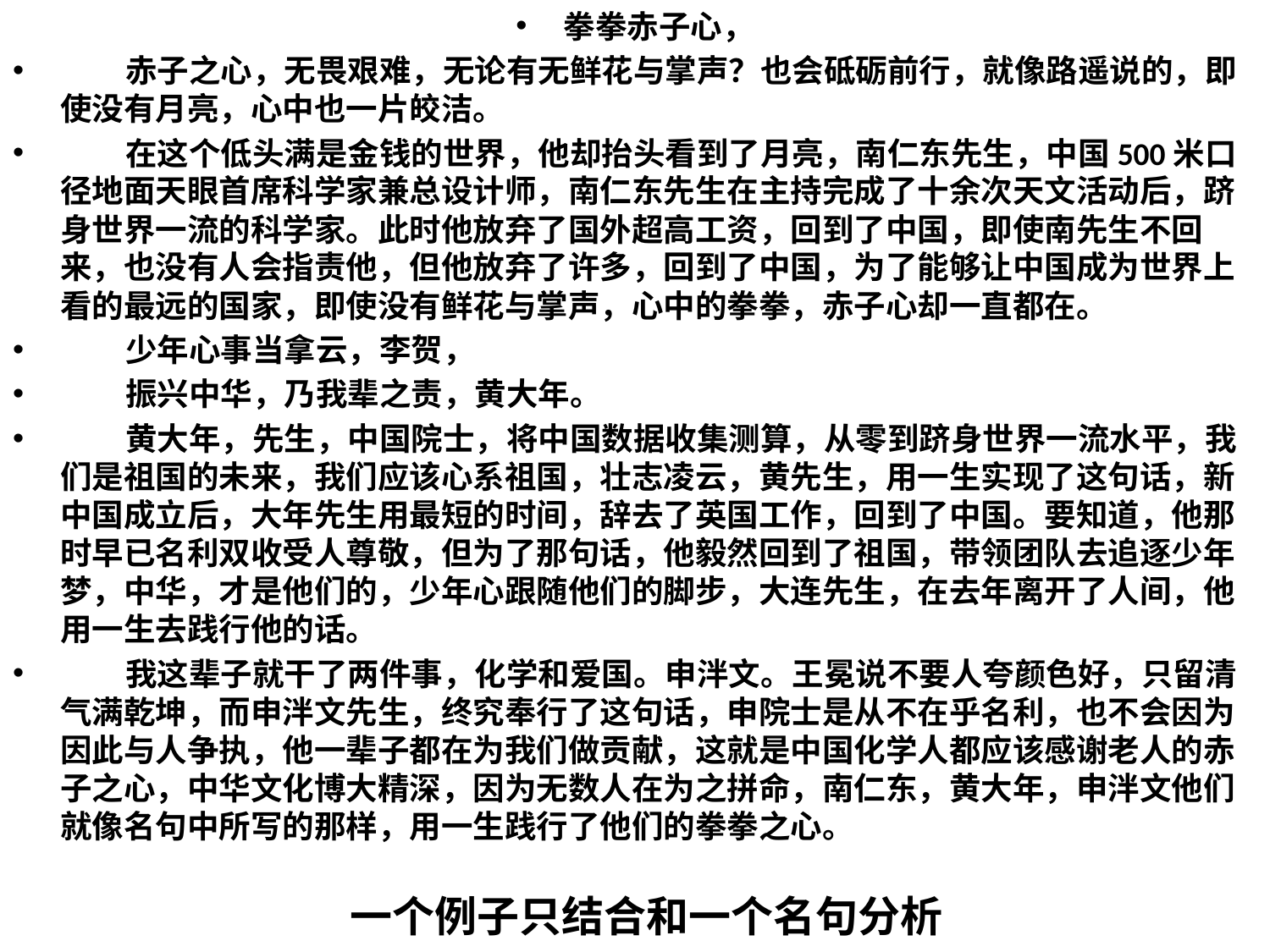

拳拳赤子心，
        赤子之心，无畏艰难，无论有无鲜花与掌声？也会砥砺前行，就像路遥说的，即使没有月亮，心中也一片皎洁。
        在这个低头满是金钱的世界，他却抬头看到了月亮，南仁东先生，中国500米口径地面天眼首席科学家兼总设计师，南仁东先生在主持完成了十余次天文活动后，跻身世界一流的科学家。此时他放弃了国外超高工资，回到了中国，即使南先生不回来，也没有人会指责他，但他放弃了许多，回到了中国，为了能够让中国成为世界上看的最远的国家，即使没有鲜花与掌声，心中的拳拳，赤子心却一直都在。
        少年心事当拿云，李贺，
        振兴中华，乃我辈之责，黄大年。
        黄大年，先生，中国院士，将中国数据收集测算，从零到跻身世界一流水平，我们是祖国的未来，我们应该心系祖国，壮志凌云，黄先生，用一生实现了这句话，新中国成立后，大年先生用最短的时间，辞去了英国工作，回到了中国。要知道，他那时早已名利双收受人尊敬，但为了那句话，他毅然回到了祖国，带领团队去追逐少年梦，中华，才是他们的，少年心跟随他们的脚步，大连先生，在去年离开了人间，他用一生去践行他的话。
        我这辈子就干了两件事，化学和爱国。申泮文。王冕说不要人夸颜色好，只留清气满乾坤，而申泮文先生，终究奉行了这句话，申院士是从不在乎名利，也不会因为因此与人争执，他一辈子都在为我们做贡献，这就是中国化学人都应该感谢老人的赤子之心，中华文化博大精深，因为无数人在为之拼命，南仁东，黄大年，申泮文他们就像名句中所写的那样，用一生践行了他们的拳拳之心。
一个例子只结合和一个名句分析